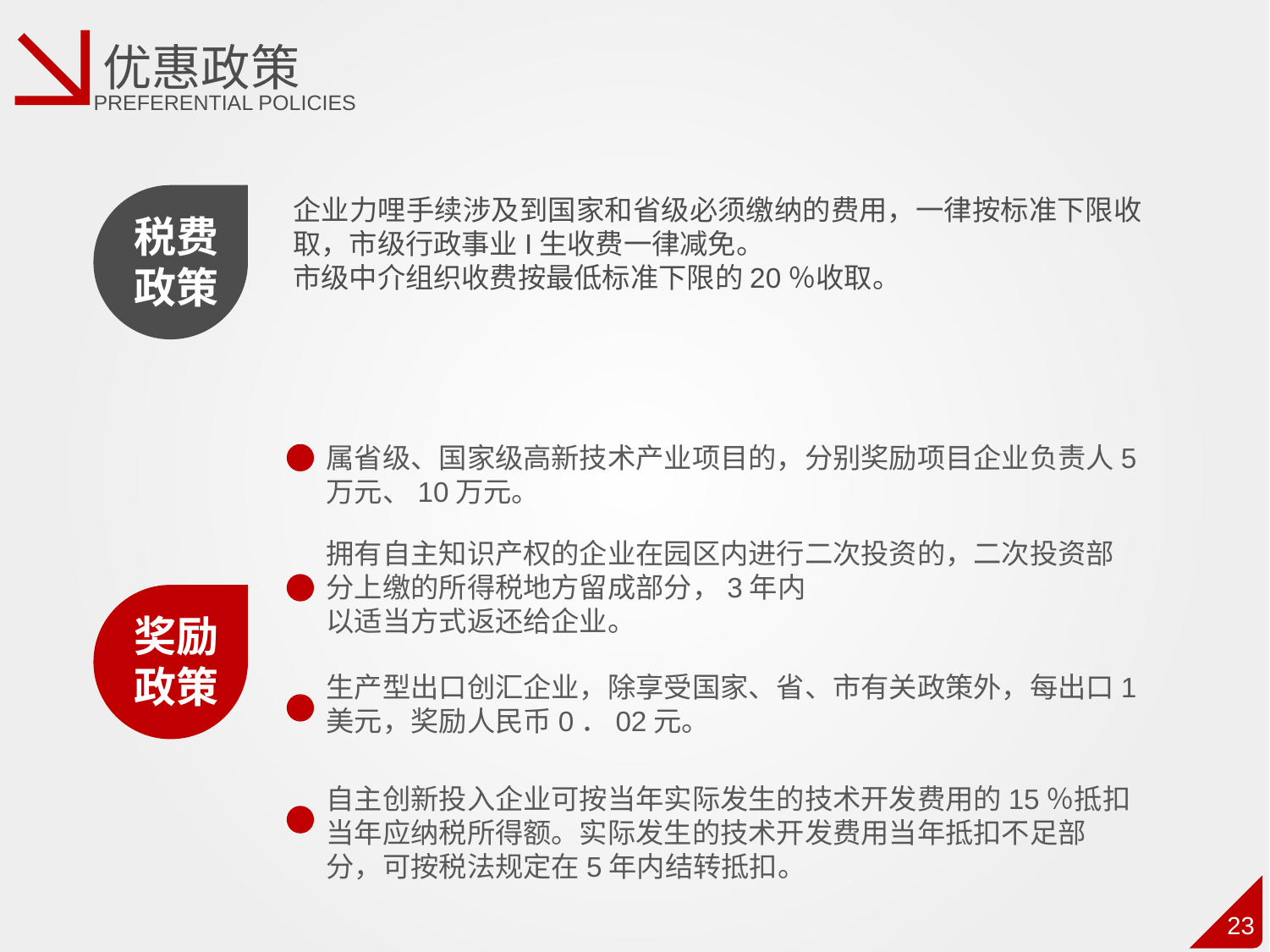

优惠政策
PREFERENTIAL POLICIES

税费政策
企业力哩手续涉及到国家和省级必须缴纳的费用，一律按标准下限收取，市级行政事业I生收费一律减免。
市级中介组织收费按最低标准下限的20％收取。
属省级、国家级高新技术产业项目的，分别奖励项目企业负责人5万元、10万元。

拥有自主知识产权的企业在园区内进行二次投资的，二次投资部分上缴的所得税地方留成部分，3年内
以适当方式返还给企业。

奖励政策
生产型出口创汇企业，除享受国家、省、市有关政策外，每出口1美元，奖励人民币0．02元。

自主创新投入企业可按当年实际发生的技术开发费用的15％抵扣当年应纳税所得额。实际发生的技术开发费用当年抵扣不足部分，可按税法规定在5年内结转抵扣。